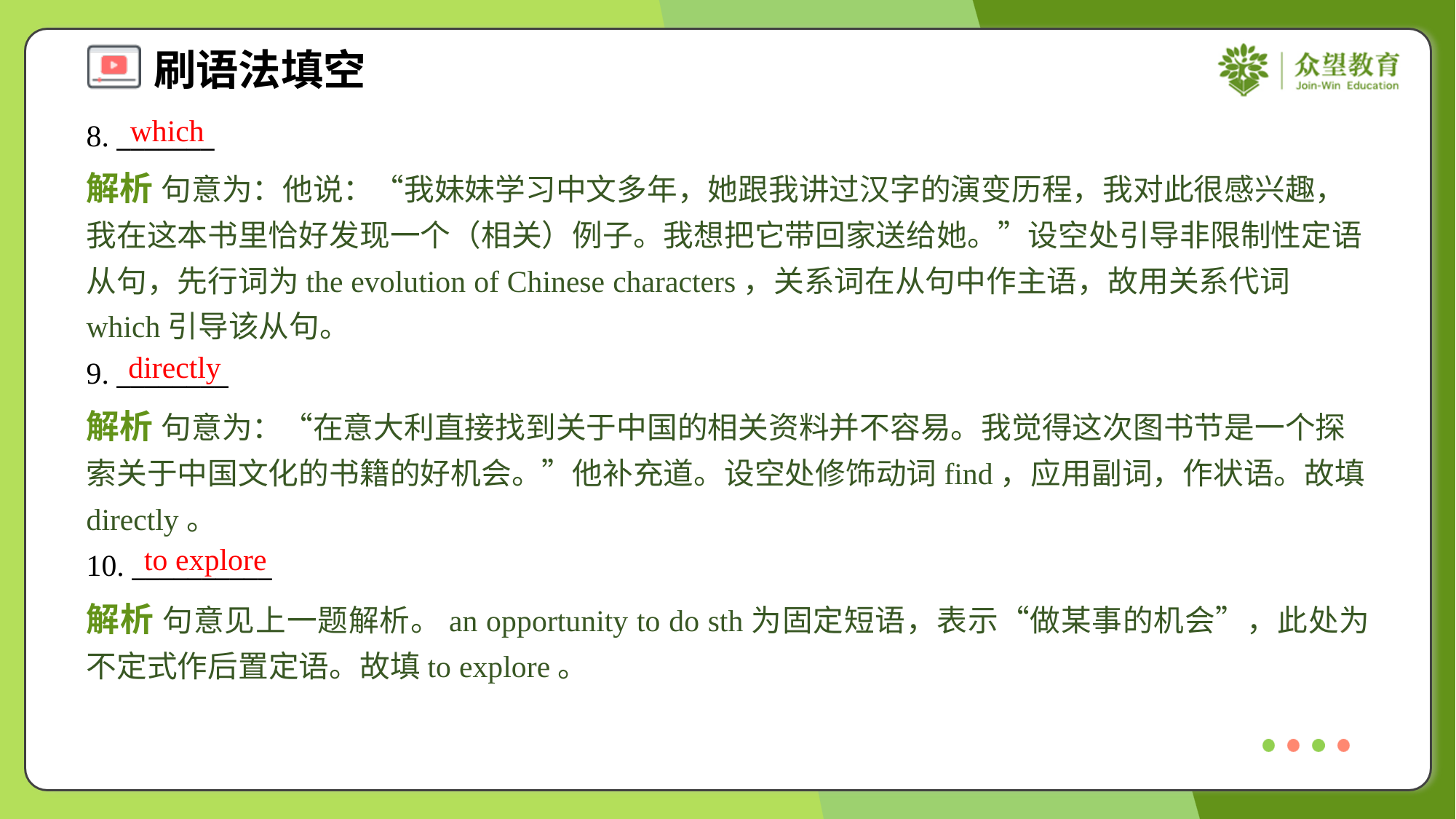

which
8. _______
解析 句意为：他说：“我妹妹学习中文多年，她跟我讲过汉字的演变历程，我对此很感兴趣，我在这本书里恰好发现一个（相关）例子。我想把它带回家送给她。”设空处引导非限制性定语从句，先行词为the evolution of Chinese characters，关系词在从句中作主语，故用关系代词which引导该从句。
directly
9. ________
解析 句意为：“在意大利直接找到关于中国的相关资料并不容易。我觉得这次图书节是一个探索关于中国文化的书籍的好机会。”他补充道。设空处修饰动词find，应用副词，作状语。故填directly。
to explore
10. __________
解析 句意见上一题解析。an opportunity to do sth为固定短语，表示“做某事的机会”，此处为不定式作后置定语。故填to explore。